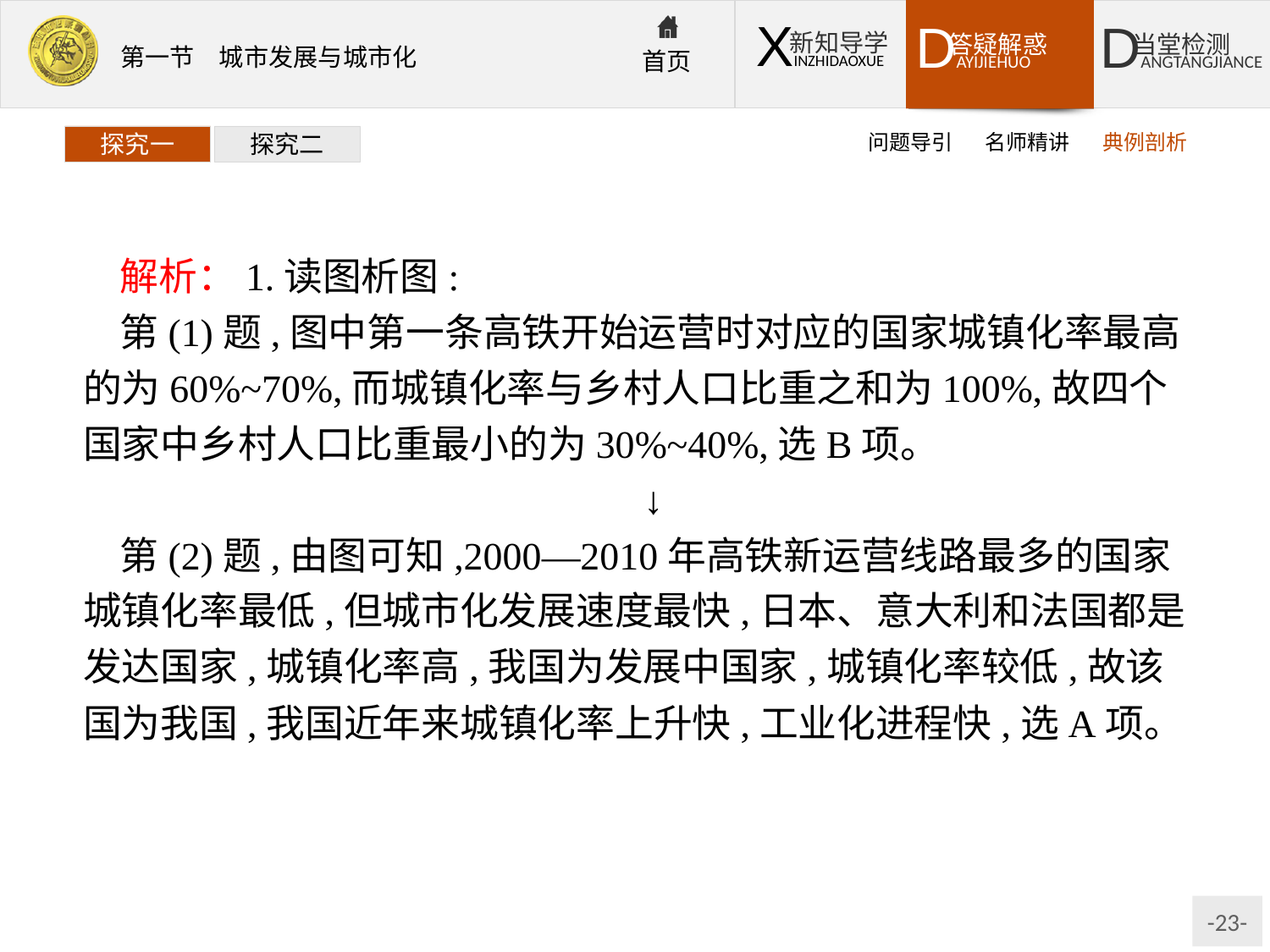

问题导引
名师精讲
典例剖析
探究一
探究二
解析：1.读图析图:
第(1)题,图中第一条高铁开始运营时对应的国家城镇化率最高的为60%~70%,而城镇化率与乡村人口比重之和为100%,故四个国家中乡村人口比重最小的为30%~40%,选B项。
↓
第(2)题,由图可知,2000—2010年高铁新运营线路最多的国家城镇化率最低,但城市化发展速度最快,日本、意大利和法国都是发达国家,城镇化率高,我国为发展中国家,城镇化率较低,故该国为我国,我国近年来城镇化率上升快,工业化进程快,选A项。